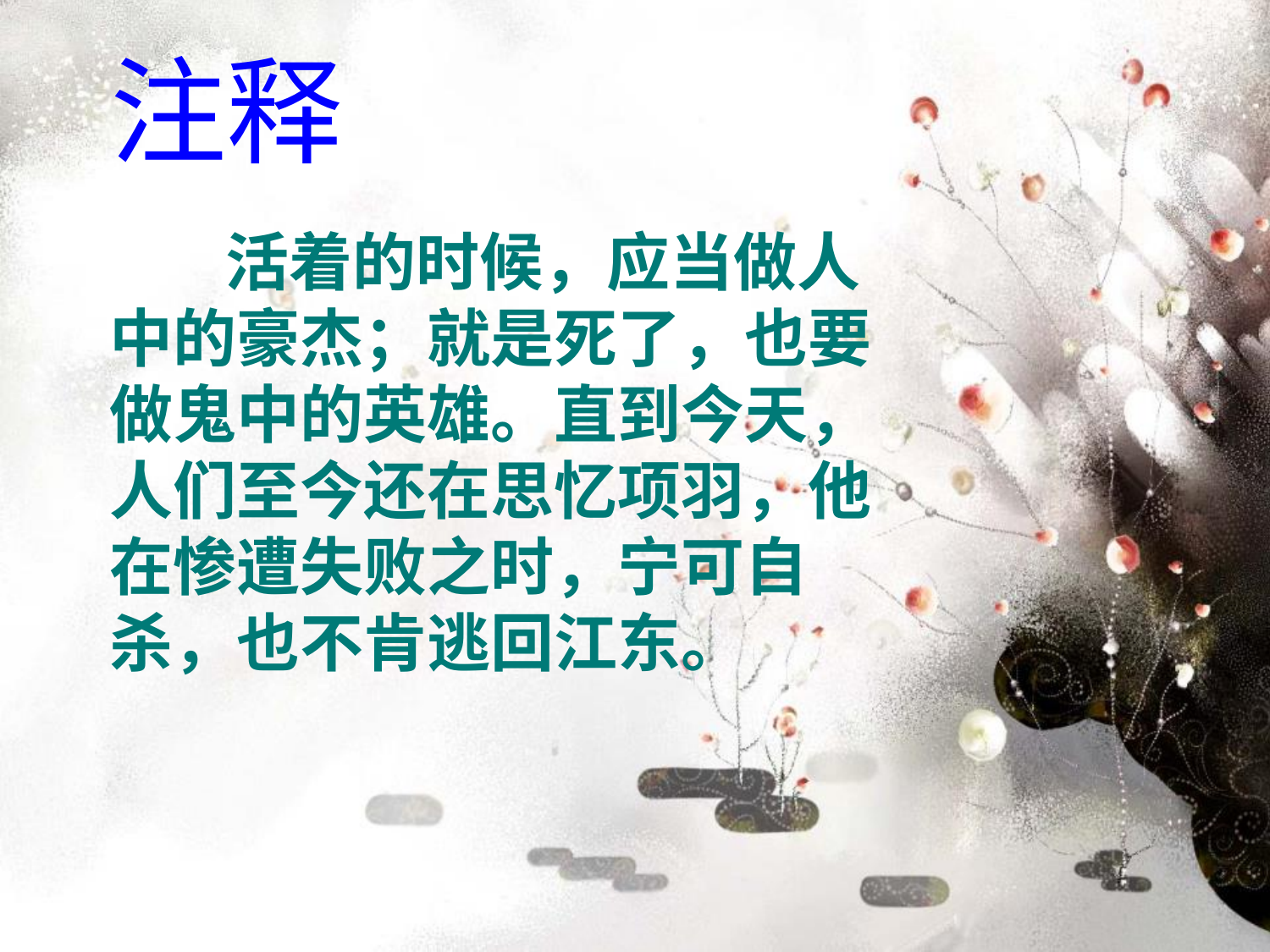

注释
               活着的时候，应当做人中的豪杰；就是死了，也要做鬼中的英雄。直到今天，人们至今还在思忆项羽，他在惨遭失败之时，宁可自杀，也不肯逃回江东。